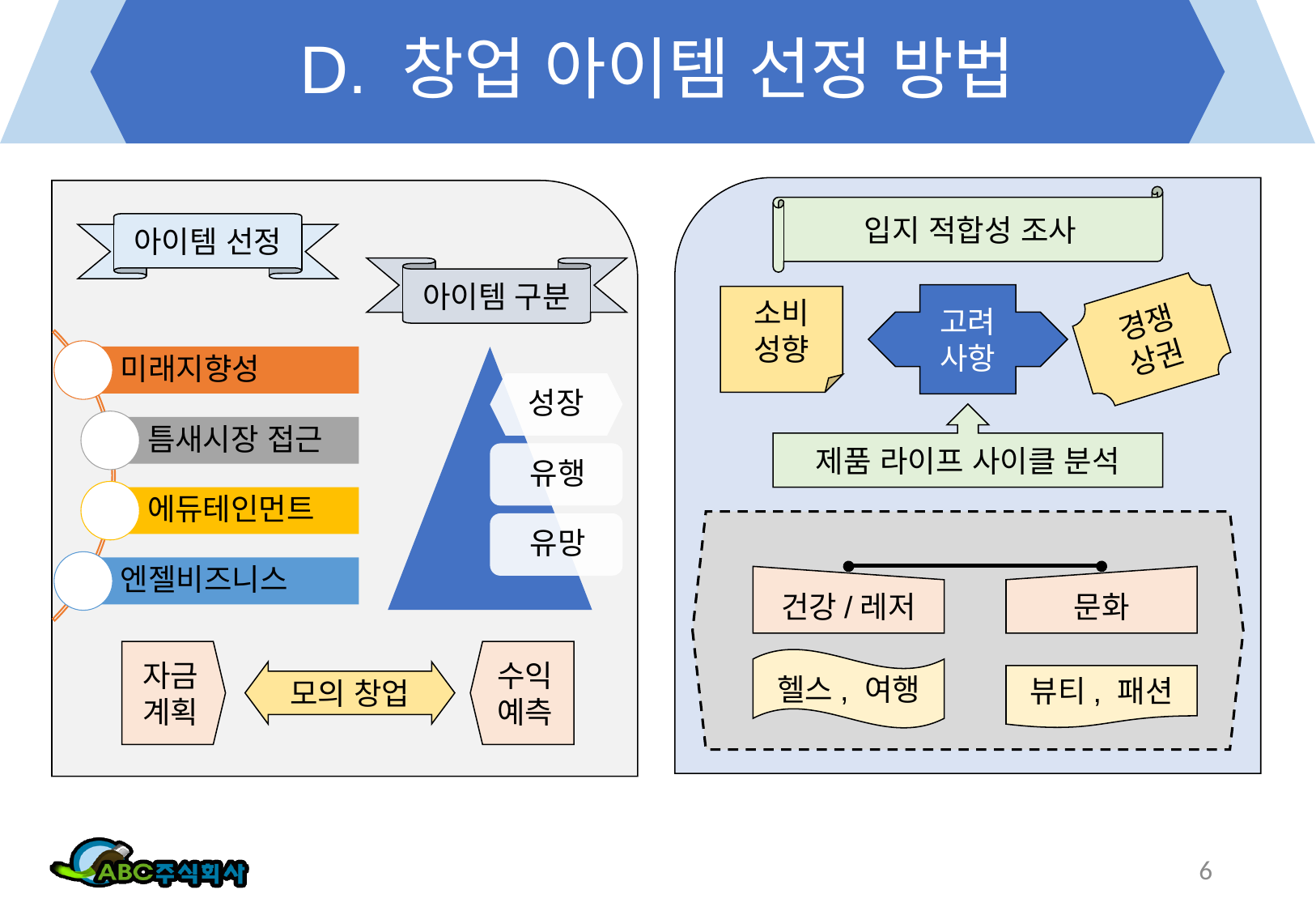

# D. 창업 아이템 선정 방법

입지 적합성 조사
아이템 선정
아이템 구분
고려사항
소비
성향
경쟁
상권
미래지향성
틈새시장 접근
에듀테인먼트
엔젤비즈니스
성장
유행
유망
제품 라이프 사이클 분석

건강/레저
문화
자금계획
수익예측
헬스, 여행
모의 창업
뷰티, 패션
6